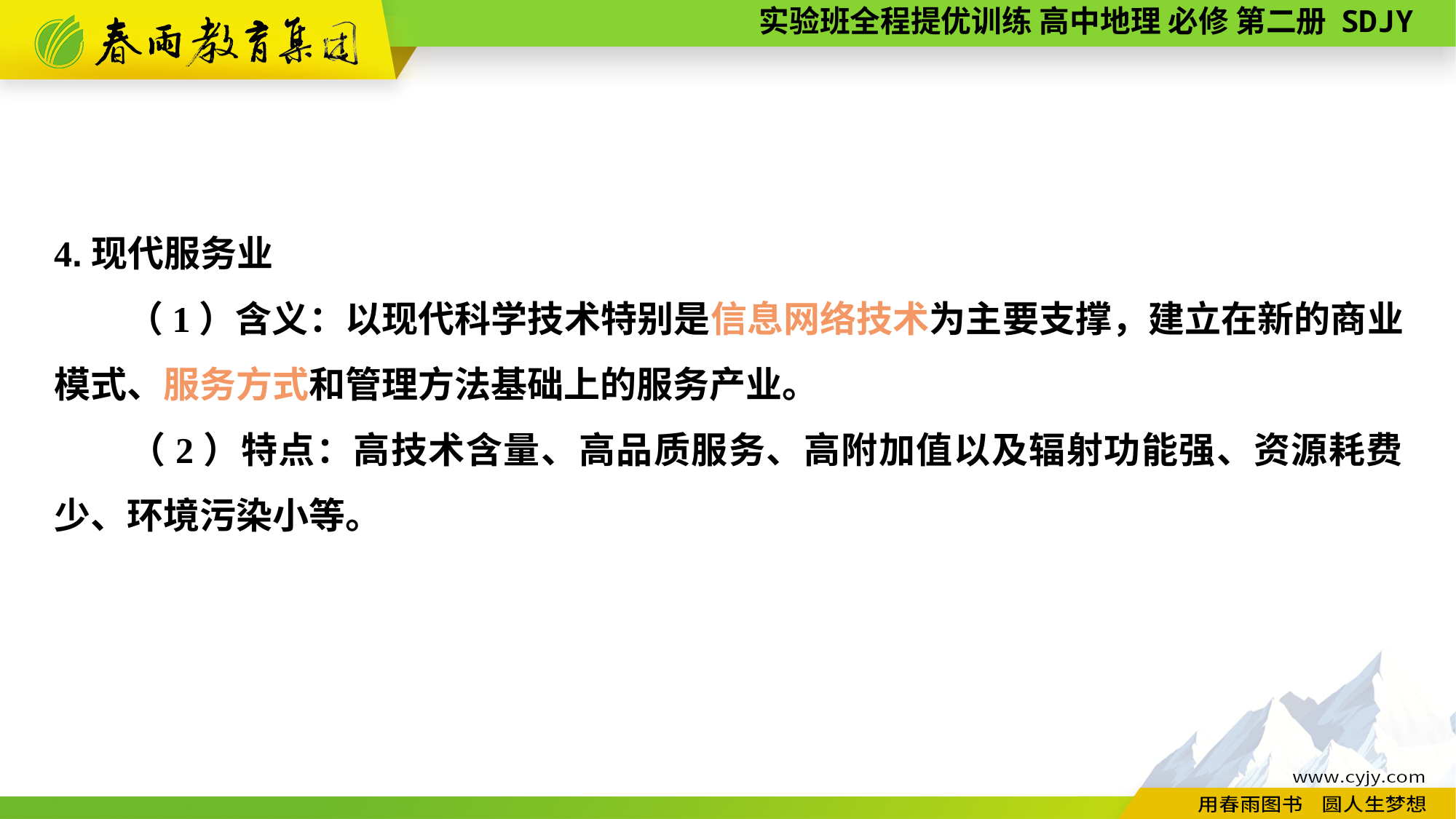

4.现代服务业
　　（1）含义：以现代科学技术特别是信息网络技术为主要支撑，建立在新的商业模式、服务方式和管理方法基础上的服务产业。
　　（2）特点：高技术含量、高品质服务、高附加值以及辐射功能强、资源耗费少、环境污染小等。